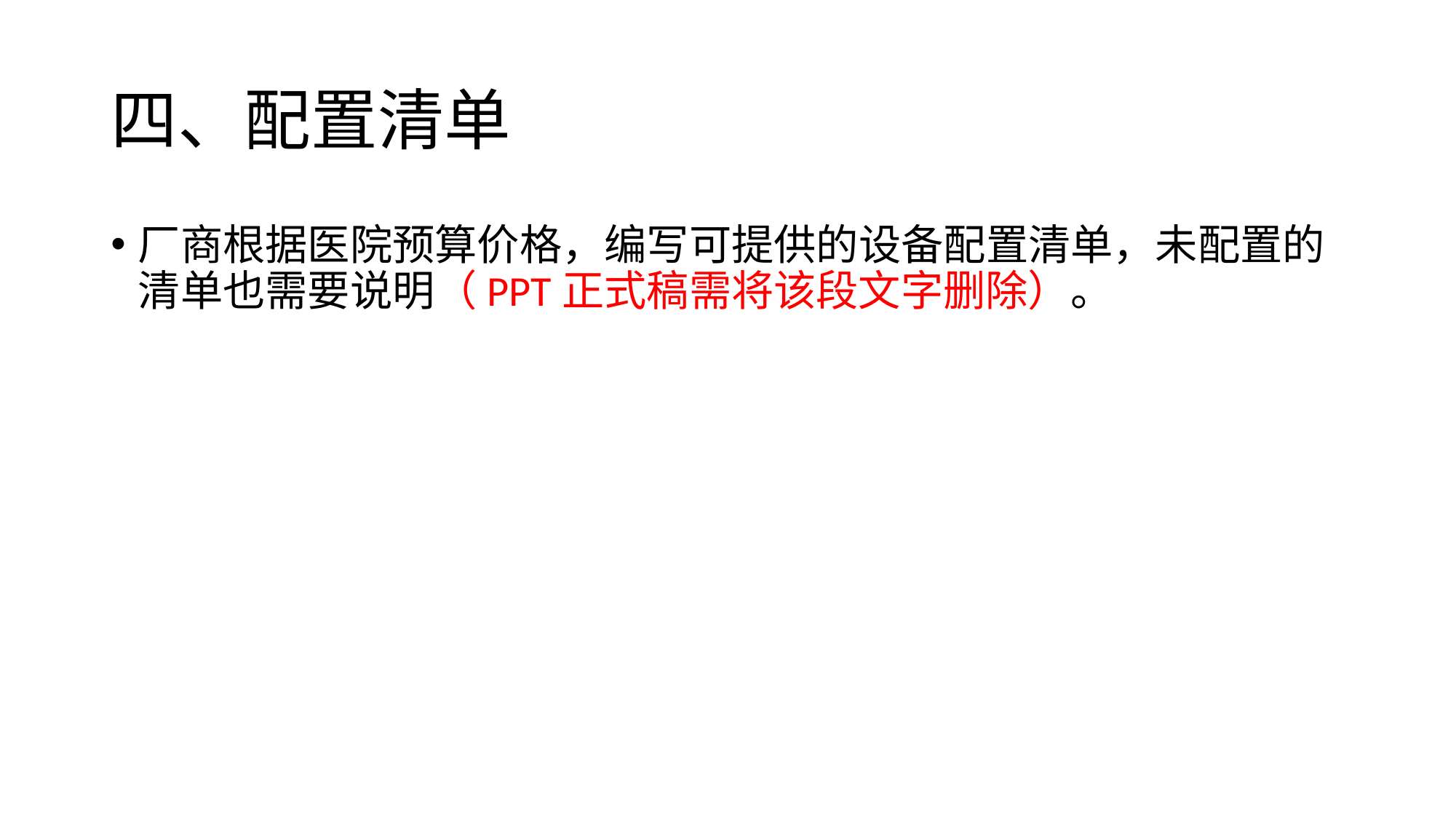

# 四、配置清单
厂商根据医院预算价格，编写可提供的设备配置清单，未配置的清单也需要说明（PPT正式稿需将该段文字删除）。